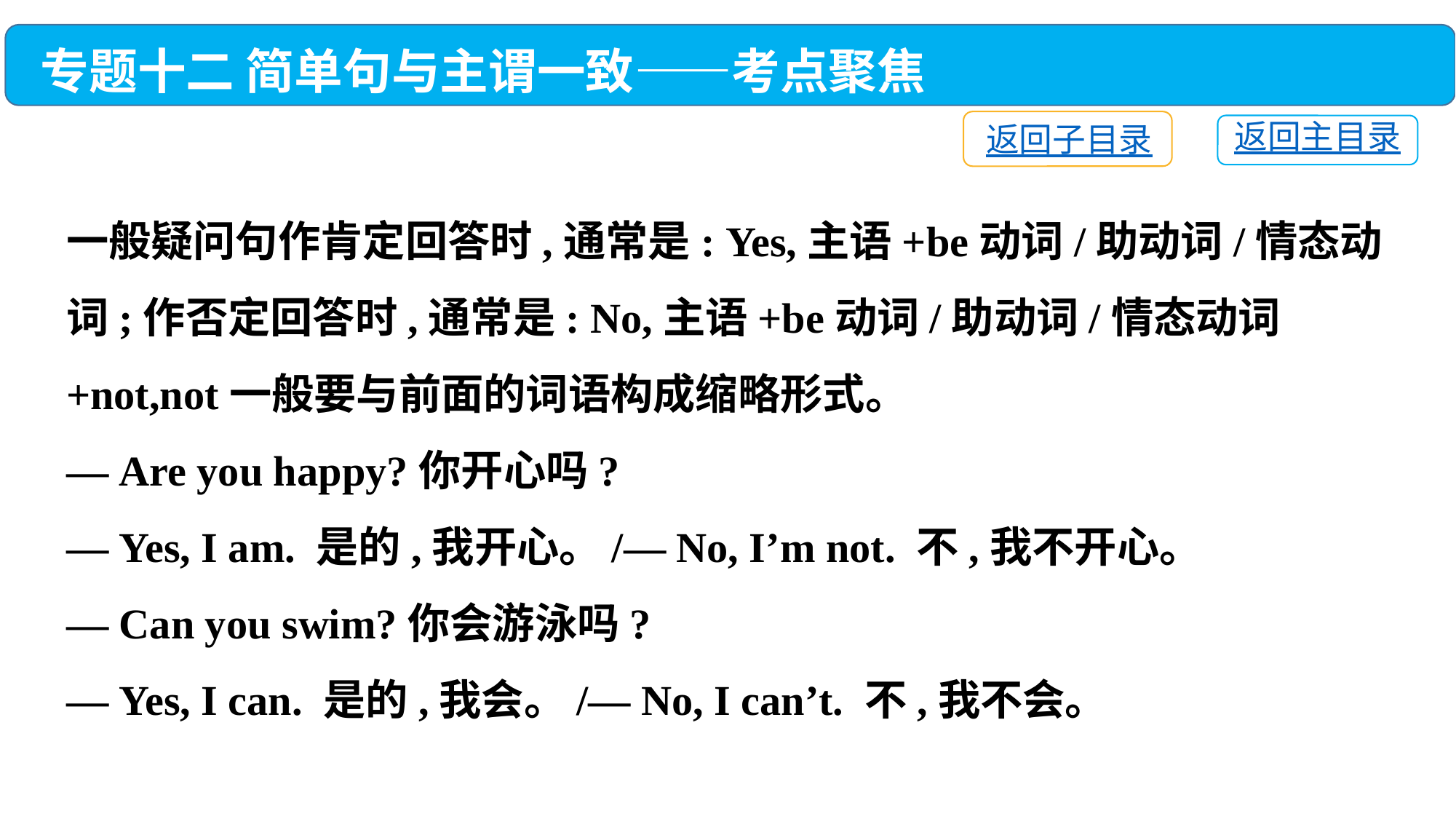

专题十二 简单句与主谓一致——考点聚焦

返回子目录
返回主目录
一般疑问句作肯定回答时,通常是: Yes,主语+be动词/助动词/情态动词;作否定回答时,通常是: No,主语+be动词/助动词/情态动词+not,not一般要与前面的词语构成缩略形式。
— Are you happy?你开心吗?
— Yes, I am. 是的,我开心。/— No, I’m not. 不,我不开心。
— Can you swim?你会游泳吗?
— Yes, I can. 是的,我会。/— No, I can’t. 不,我不会。